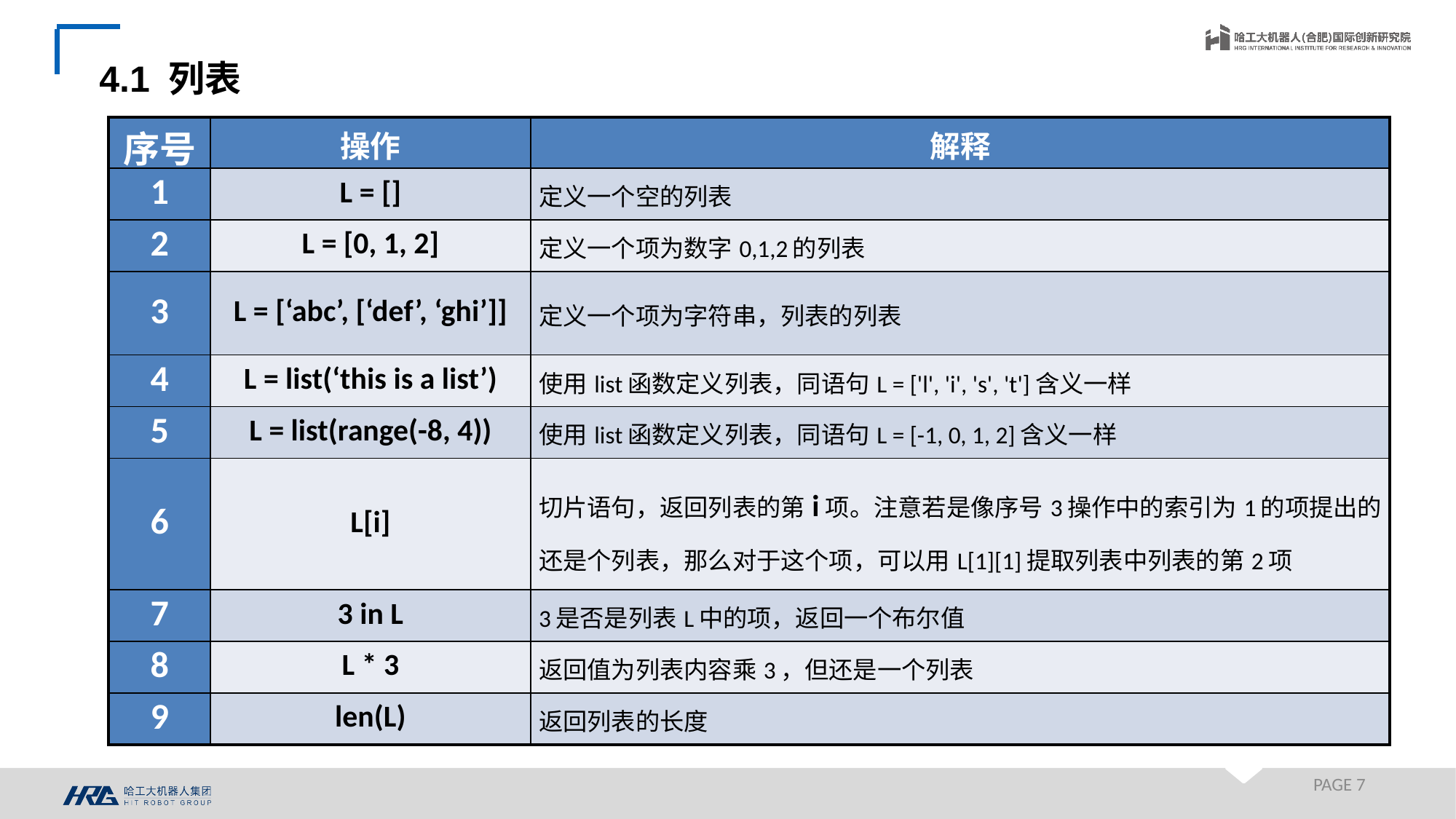

4.1 列表
| 序号 | 操作 | 解释 |
| --- | --- | --- |
| 1 | L = [] | 定义一个空的列表 |
| 2 | L = [0, 1, 2] | 定义一个项为数字0,1,2的列表 |
| 3 | L = [‘abc’, [‘def’, ‘ghi’]] | 定义一个项为字符串，列表的列表 |
| 4 | L = list(‘this is a list’) | 使用list函数定义列表，同语句L = ['l', 'i', 's', 't']含义一样 |
| 5 | L = list(range(-8, 4)) | 使用list函数定义列表，同语句L = [-1, 0, 1, 2]含义一样 |
| 6 | L[i] | 切片语句，返回列表的第i项。注意若是像序号3操作中的索引为1的项提出的还是个列表，那么对于这个项，可以用L[1][1]提取列表中列表的第2项 |
| 7 | 3 in L | 3是否是列表L中的项，返回一个布尔值 |
| 8 | L \* 3 | 返回值为列表内容乘3，但还是一个列表 |
| 9 | len(L) | 返回列表的长度 |